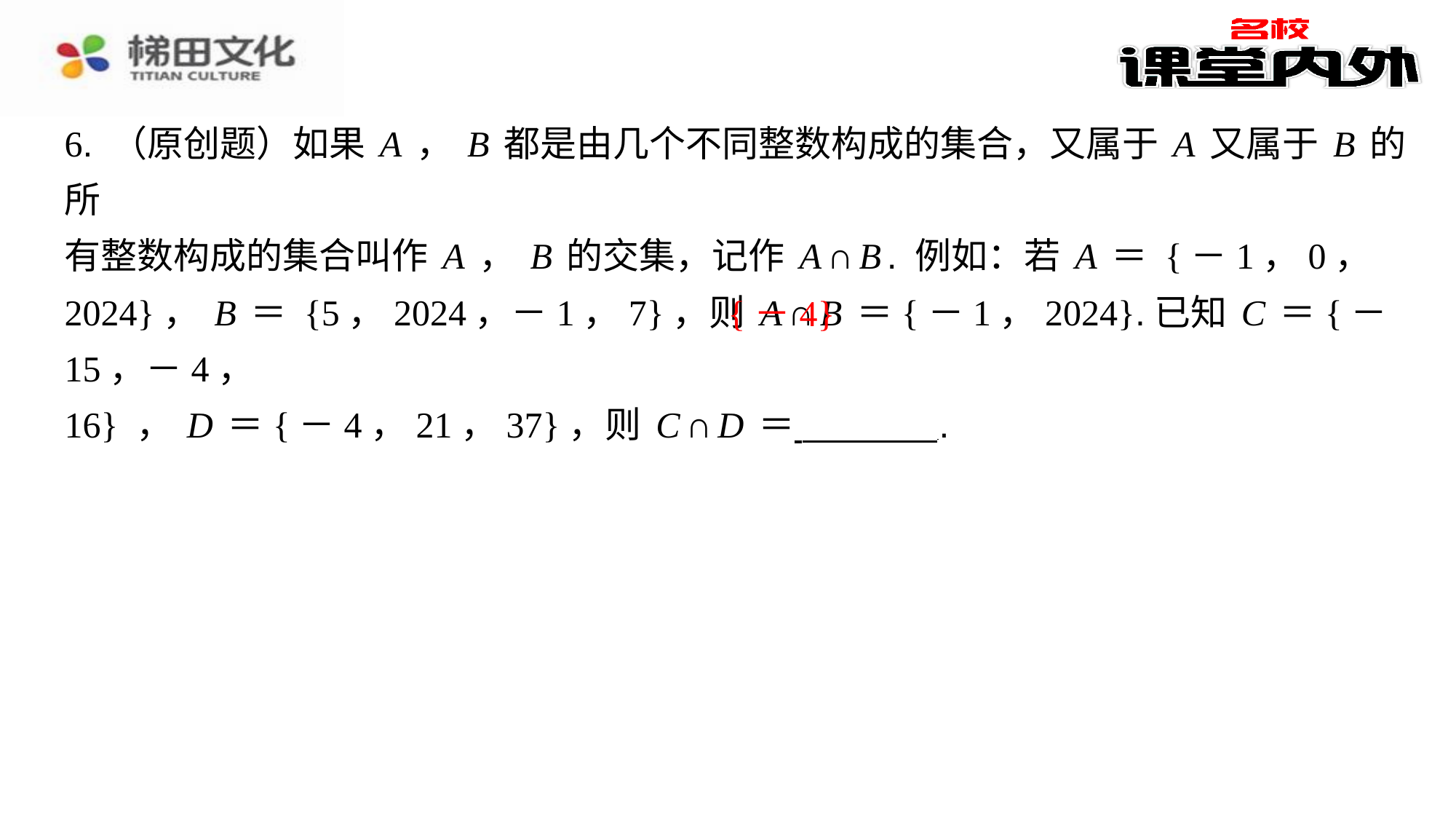

6. （原创题）如果A，B都是由几个不同整数构成的集合，又属于A又属于B的所
有整数构成的集合叫作A，B的交集，记作A∩B. 例如：若A＝ {－1，0，
2024}，B＝ {5，2024，－1，7}，则A∩B＝{－1，2024}.已知C＝{－15，－4，
16} ，D＝{－4，21，37}，则C∩D＝                      ⁠.
{－4}